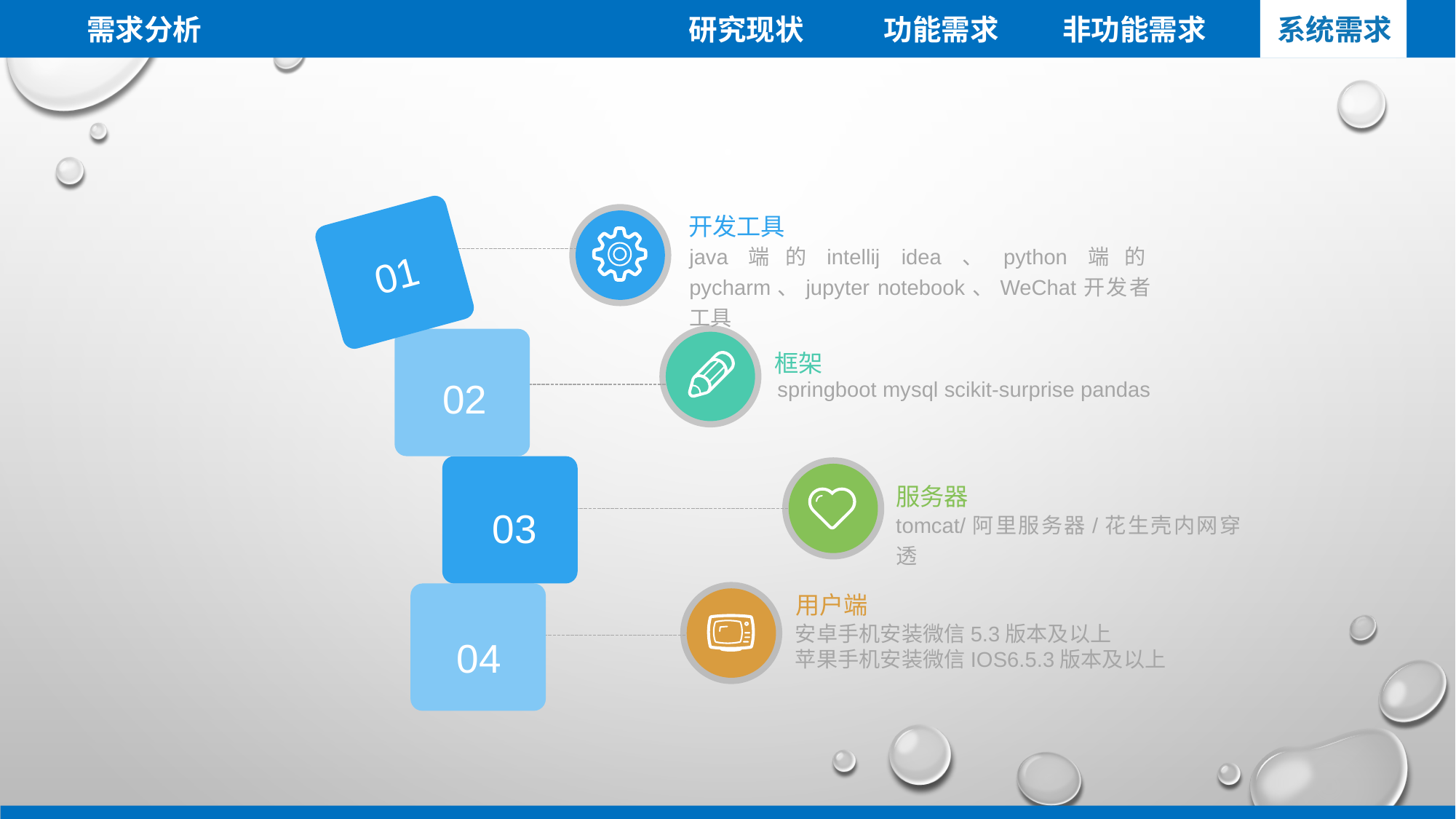

需求分析
功能需求
非功能需求
系统需求
研究现状

开发工具

01

java端的intellij idea、python端的pycharm、jupyter notebook、WeChat开发者工具

02
框架

springboot mysql scikit-surprise pandas

03

服务器

tomcat/阿里服务器/花生壳内网穿透

04
用户端

安卓手机安装微信5.3版本及以上
苹果手机安装微信IOS6.5.3版本及以上